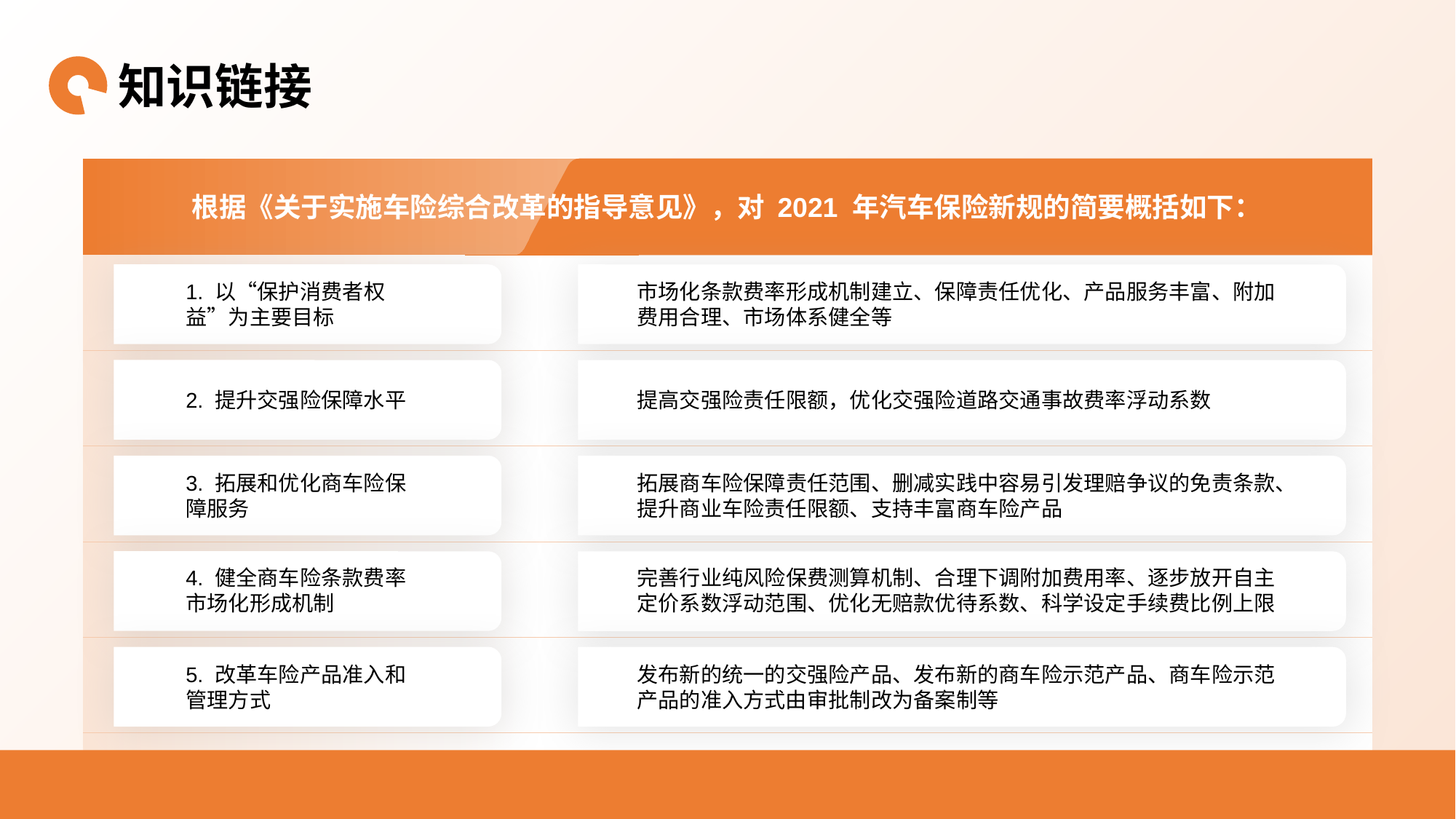

知识链接

根据《关于实施车险综合改革的指导意见》，对 2021 年汽车保险新规的简要概括如下：

|  |  |
| --- | --- |
|  |  |
|  |  |
|  |  |
|  |  |
|  |  |
1. 以“保护消费者权益”为主要目标
市场化条款费率形成机制建立、保障责任优化、产品服务丰富、附加费用合理、市场体系健全等

提高交强险责任限额，优化交强险道路交通事故费率浮动系数
2. 提升交强险保障水平

3. 拓展和优化商车险保障服务
拓展商车险保障责任范围、删减实践中容易引发理赔争议的免责条款、提升商业车险责任限额、支持丰富商车险产品

4. 健全商车险条款费率市场化形成机制
完善行业纯风险保费测算机制、合理下调附加费用率、逐步放开自主定价系数浮动范围、优化无赔款优待系数、科学设定手续费比例上限
5. 改革车险产品准入和管理方式
发布新的统一的交强险产品、发布新的商车险示范产品、商车险示范产品的准入方式由审批制改为备案制等